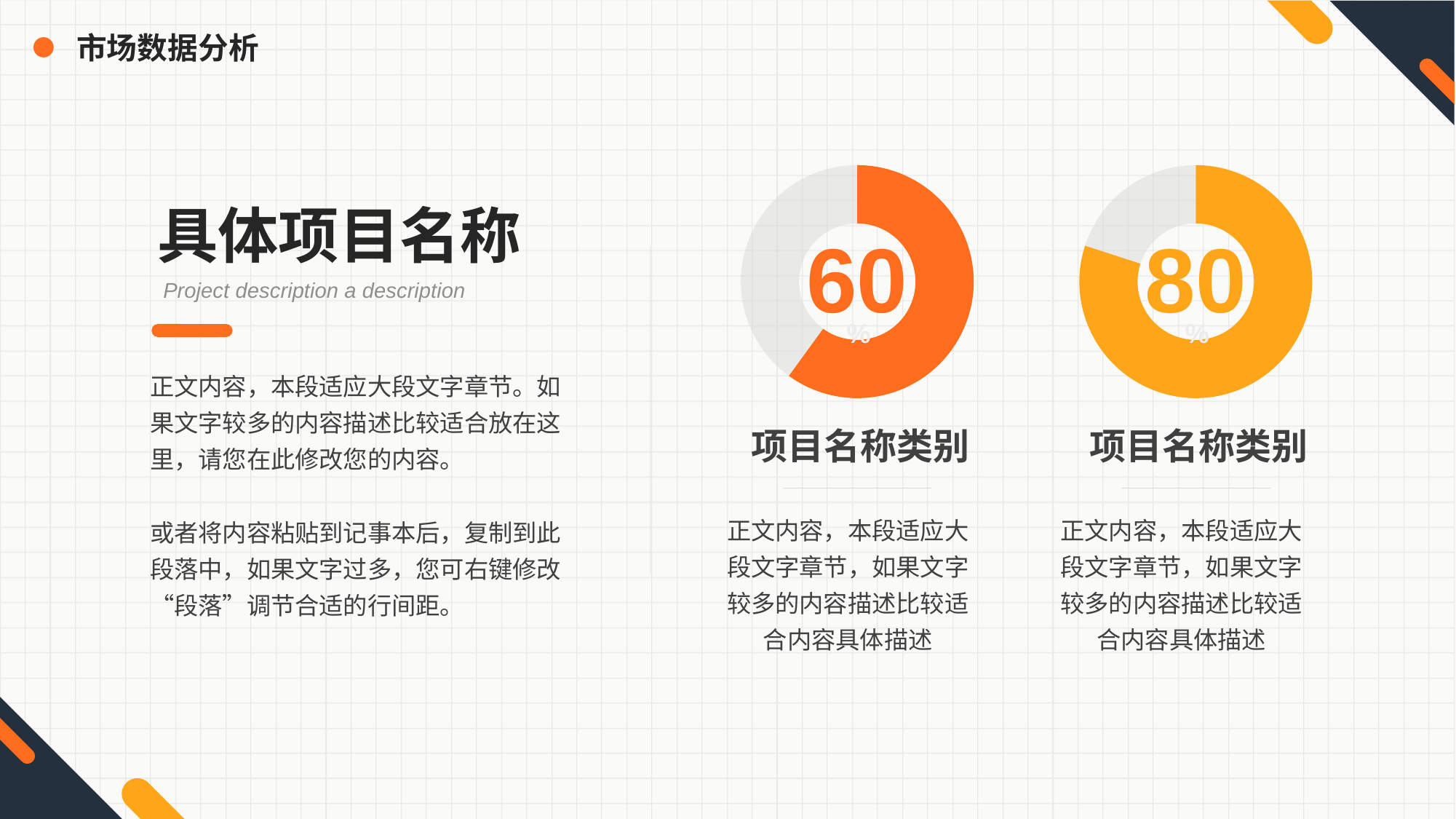

市场数据分析

### Chart

| Category | 销售额 |
|---|---|
| 第一季度 | 6.0 |
| 第二季度 | 4.0 |
60
%
项目名称类别
正文内容，本段适应大段文字章节，如果文字较多的内容描述比较适合内容具体描述

### Chart

| Category | 销售额 |
|---|---|
| 第一季度 | 8.0 |
| 第二季度 | 2.0 |
80
%
项目名称类别
正文内容，本段适应大段文字章节，如果文字较多的内容描述比较适合内容具体描述
具体项目名称
Project description a description

正文内容，本段适应大段文字章节。如果文字较多的内容描述比较适合放在这里，请您在此修改您的内容。

或者将内容粘贴到记事本后，复制到此段落中，如果文字过多，您可右键修改“段落”调节合适的行间距。